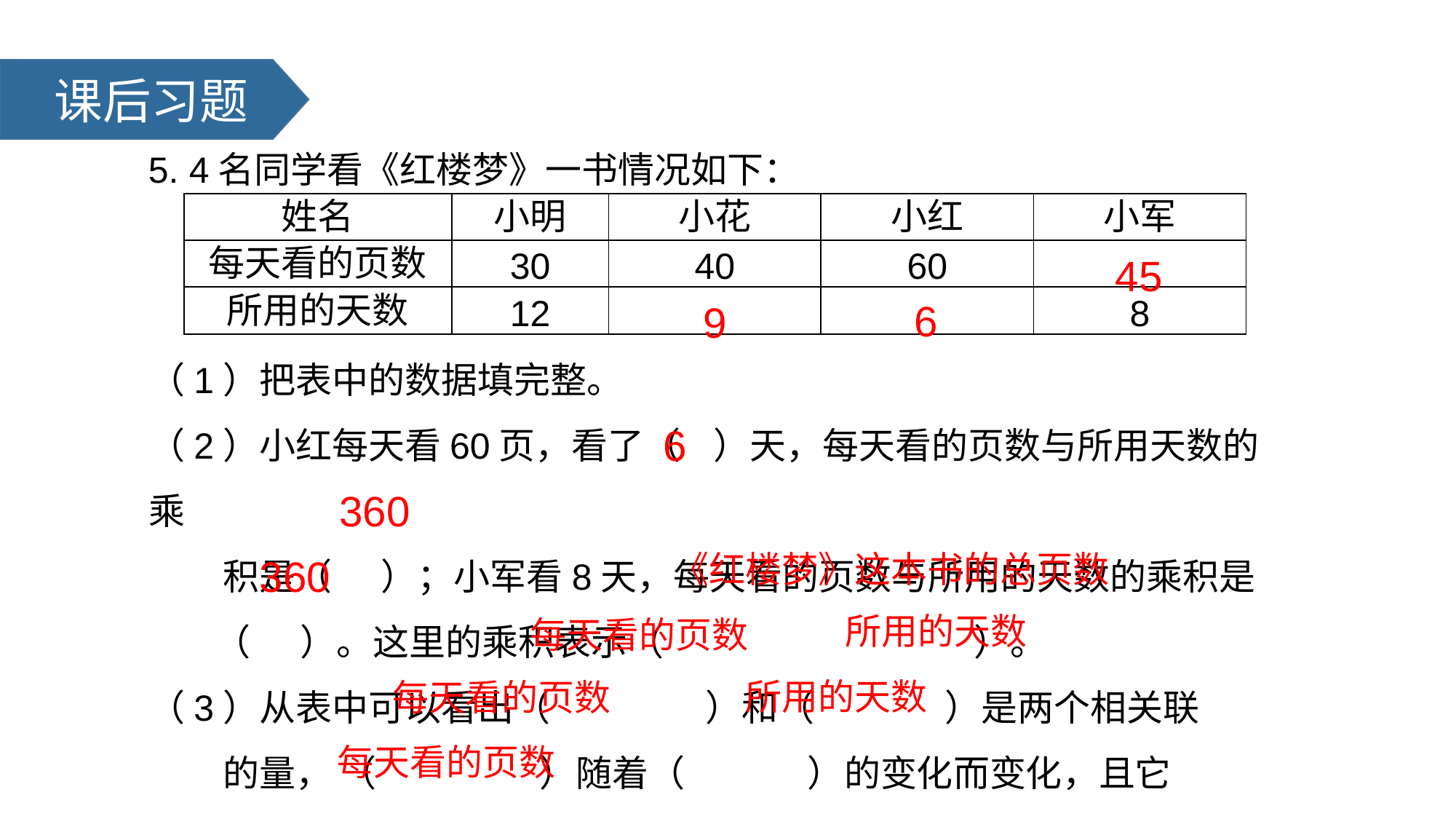

课后习题
5. 4名同学看《红楼梦》一书情况如下：
| 姓名 | 小明 | 小花 | 小红 | 小军 |
| --- | --- | --- | --- | --- |
| 每天看的页数 | 30 | 40 | 60 |  |
| 所用的天数 | 12 |  |  | 8 |
45
6
9
（1）把表中的数据填完整。
（2）小红每天看60页，看了（    ）天，每天看的页数与所用天数的乘
        积是（      ）；小军看8天，每天看的页数与所用的天数的乘积是
       （      ）。这里的乘积表示（                                      ）。
（3）从表中可以看出（                   ）和（                ）是两个相关联
        的量， （                    ）随着（               ）的变化而变化，且它
        们的（                   ）总是一定的。
6
360
360
 《红楼梦》这本书的总页数
所用的天数
每天看的页数
所用的天数
每天看的页数
每天看的页数